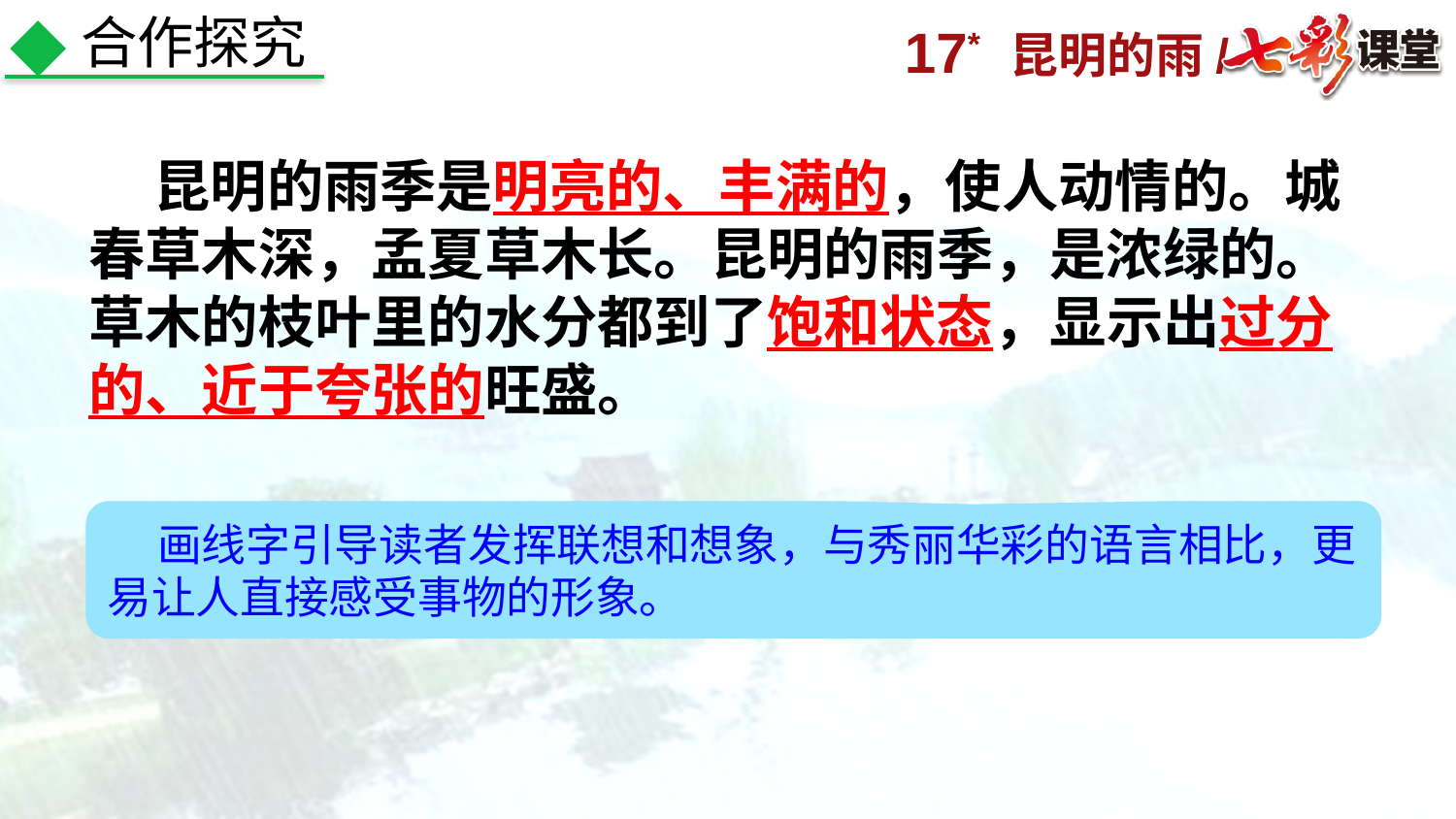

合作探究

    昆明的雨季是明亮的、丰满的，使人动情的。城春草木深，孟夏草木长。昆明的雨季，是浓绿的。草木的枝叶里的水分都到了饱和状态，显示出过分的、近于夸张的旺盛。
    画线字引导读者发挥联想和想象，与秀丽华彩的语言相比，更易让人直接感受事物的形象。